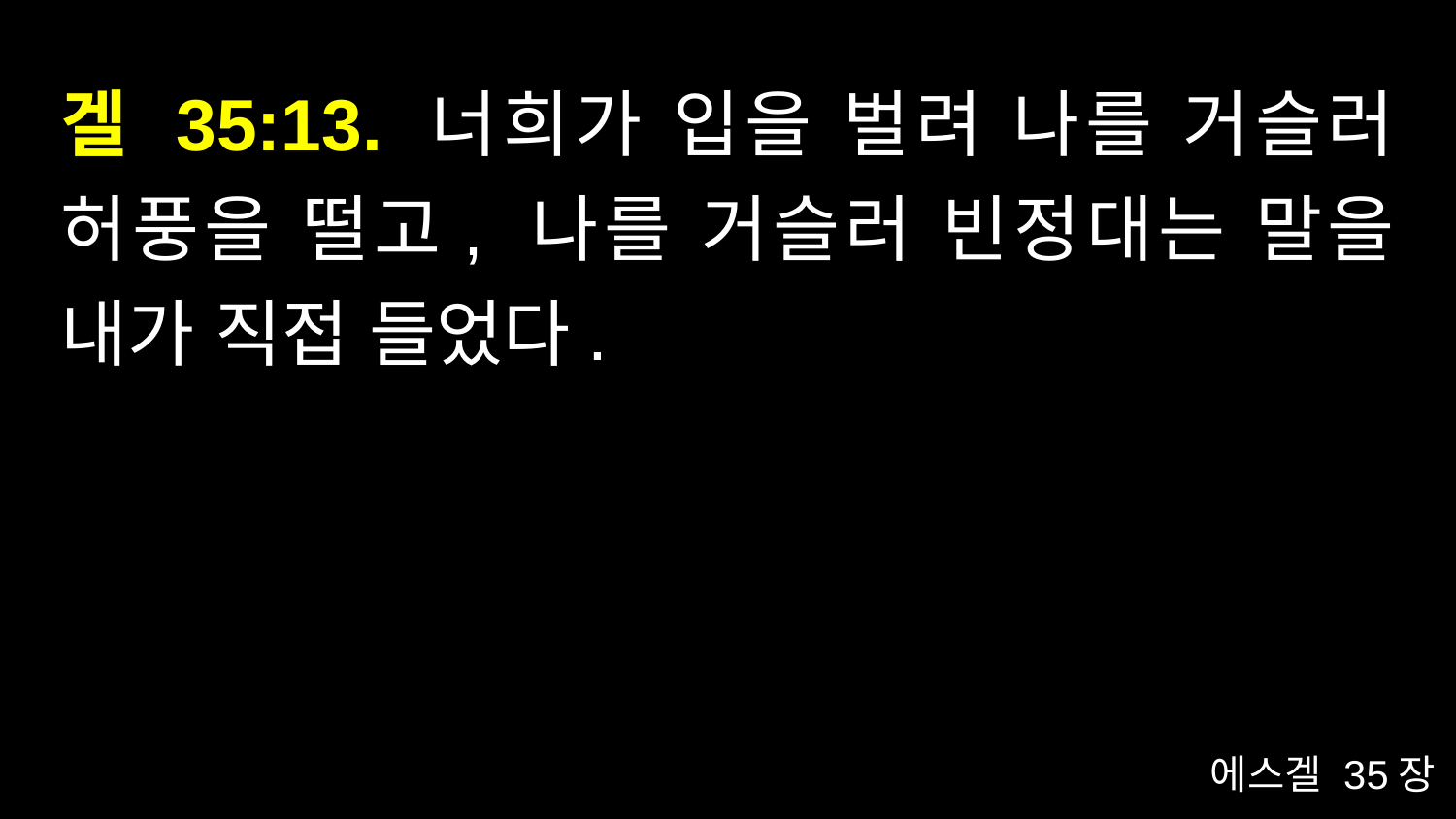

# 겔 35:13. 너희가 입을 벌려 나를 거슬러 허풍을 떨고, 나를 거슬러 빈정대는 말을 내가 직접 들었다.
에스겔 35장